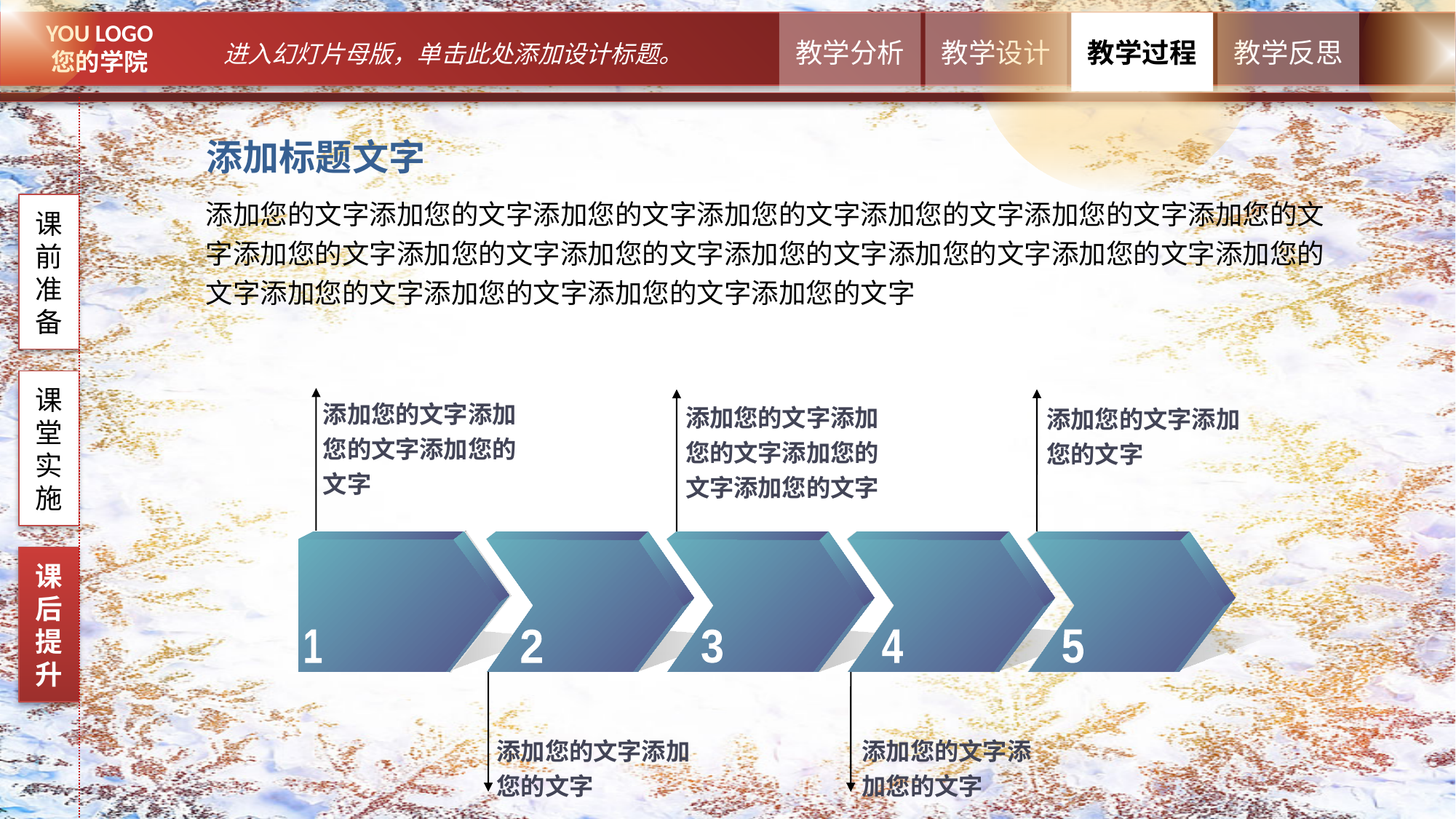

添加标题文字
添加您的文字添加您的文字添加您的文字添加您的文字添加您的文字添加您的文字添加您的文字添加您的文字添加您的文字添加您的文字添加您的文字添加您的文字添加您的文字添加您的文字添加您的文字添加您的文字添加您的文字添加您的文字

课前准备
课堂实施

添加您的文字添加您的文字添加您的文字

添加您的文字添加您的文字添加您的文字添加您的文字
添加您的文字添加您的文字

1

2

1

2

3

3

4

4

5

5
课后提升

添加您的文字添加您的文字
添加您的文字添加您的文字